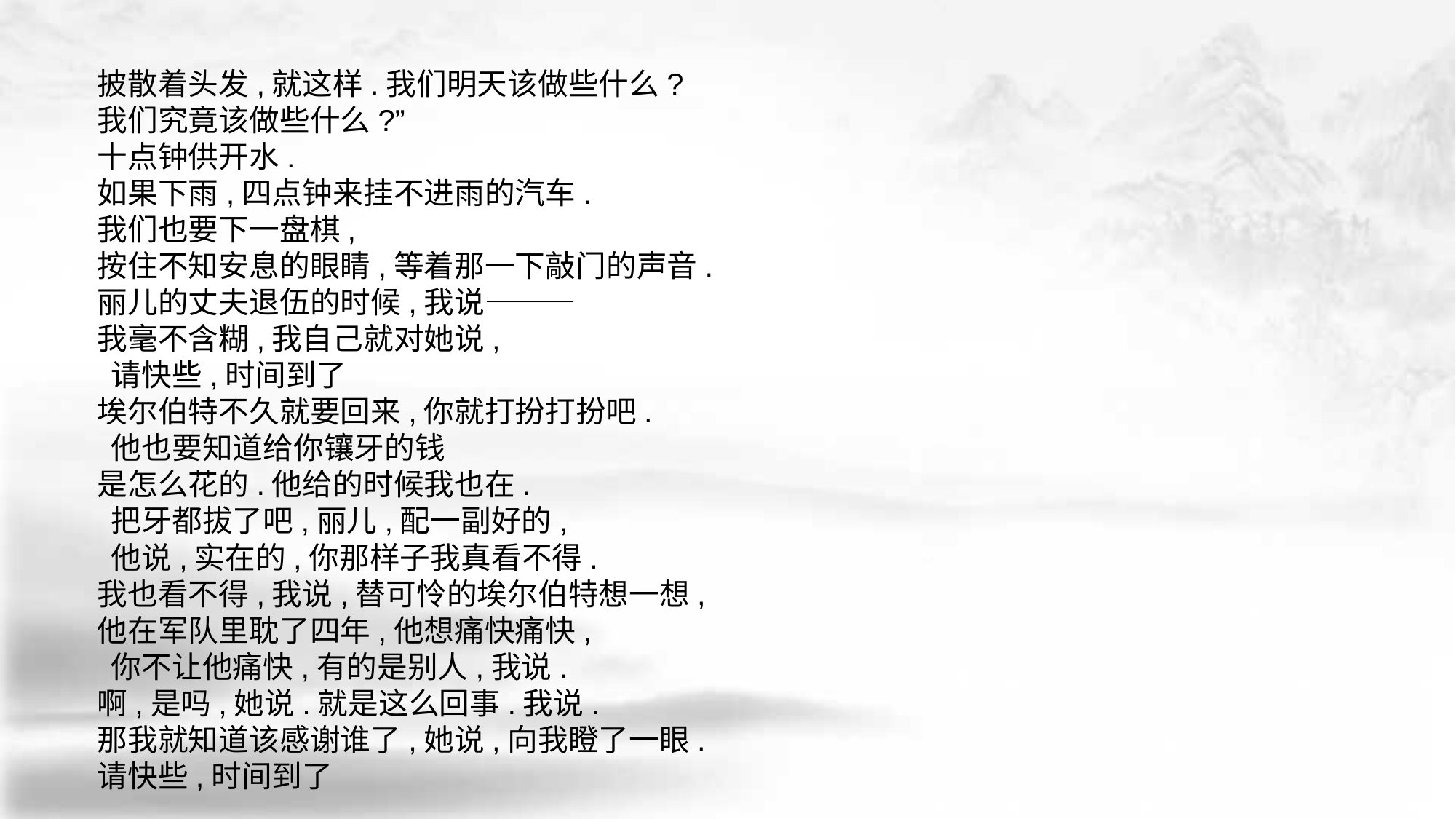

披散着头发,就这样.我们明天该做些什么?
我们究竟该做些什么?”
十点钟供开水.
如果下雨,四点钟来挂不进雨的汽车.
我们也要下一盘棋,
按住不知安息的眼睛,等着那一下敲门的声音.
丽儿的丈夫退伍的时候,我说———
我毫不含糊,我自己就对她说,
 请快些,时间到了
埃尔伯特不久就要回来,你就打扮打扮吧.
 他也要知道给你镶牙的钱
是怎么花的.他给的时候我也在.
 把牙都拔了吧,丽儿,配一副好的,
 他说,实在的,你那样子我真看不得.
我也看不得,我说,替可怜的埃尔伯特想一想,
他在军队里耽了四年,他想痛快痛快,
 你不让他痛快,有的是别人,我说.
啊,是吗,她说.就是这么回事.我说.
那我就知道该感谢谁了,她说,向我瞪了一眼.
请快些,时间到了